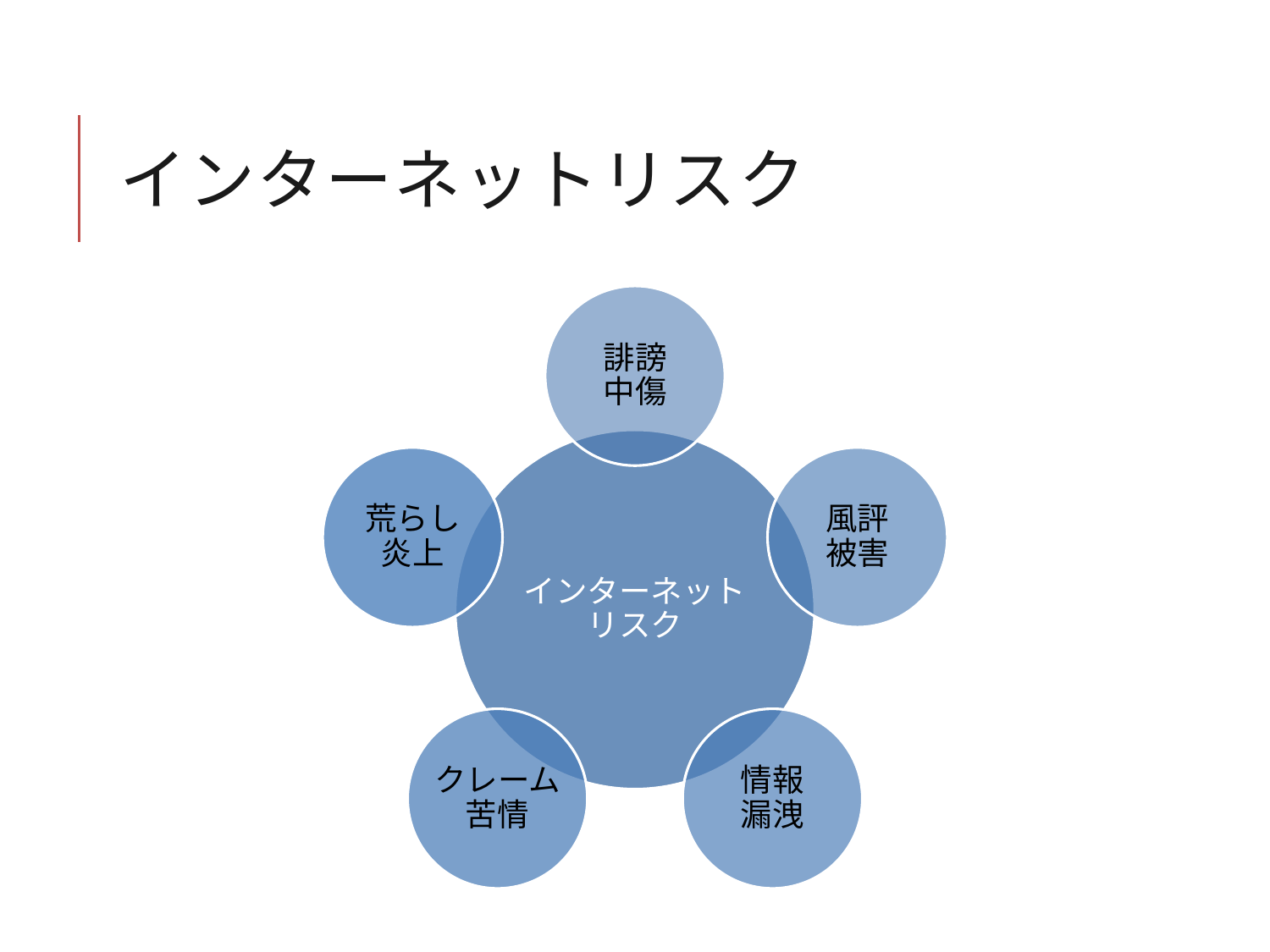

# インターネットリスク
インターネットリスク
誹謗
中傷
風評
被害
情報
漏洩
クレーム苦情
荒らし
炎上